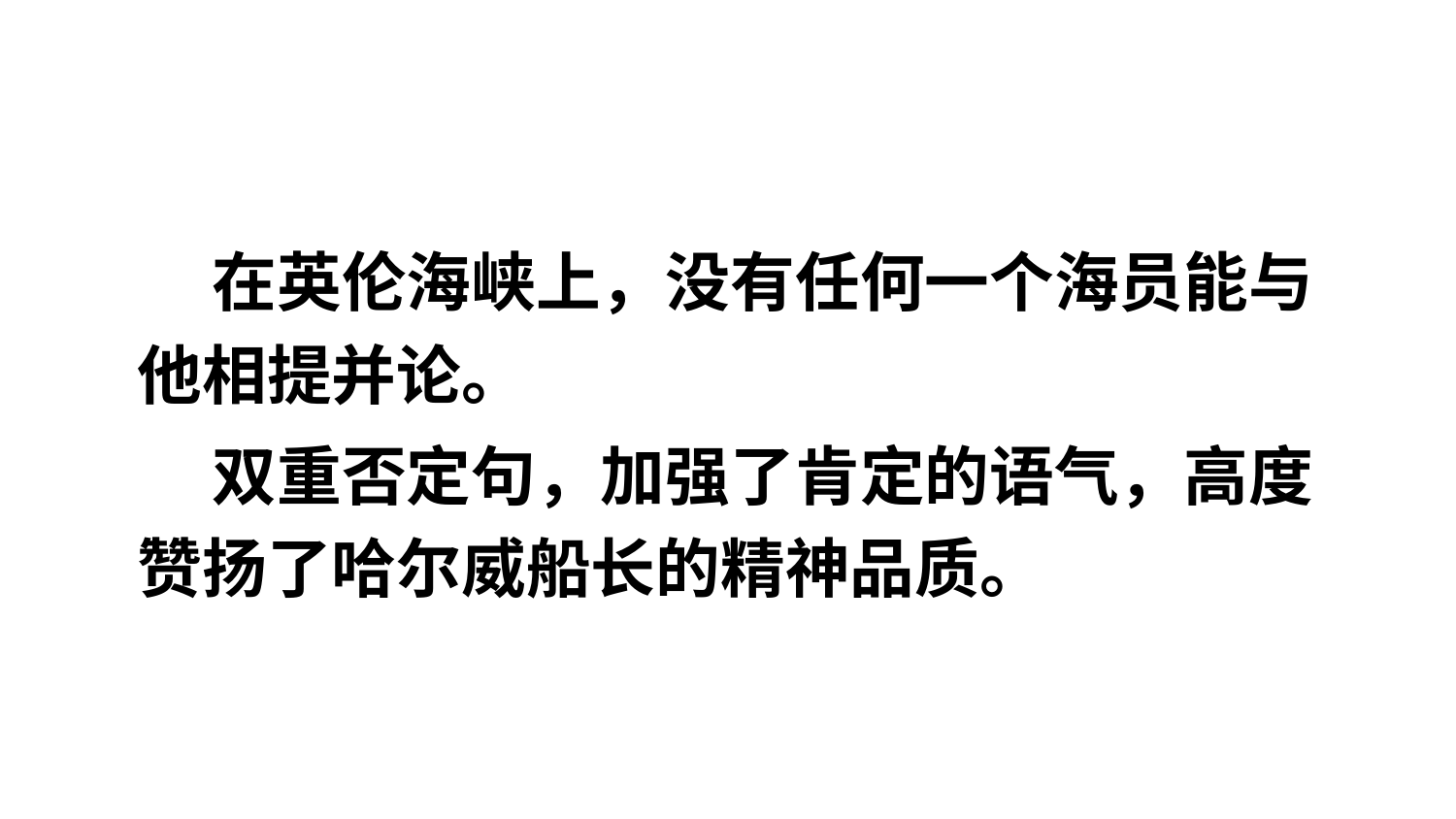

在英伦海峡上，没有任何一个海员能与他相提并论。
    双重否定句，加强了肯定的语气，高度赞扬了哈尔威船长的精神品质。